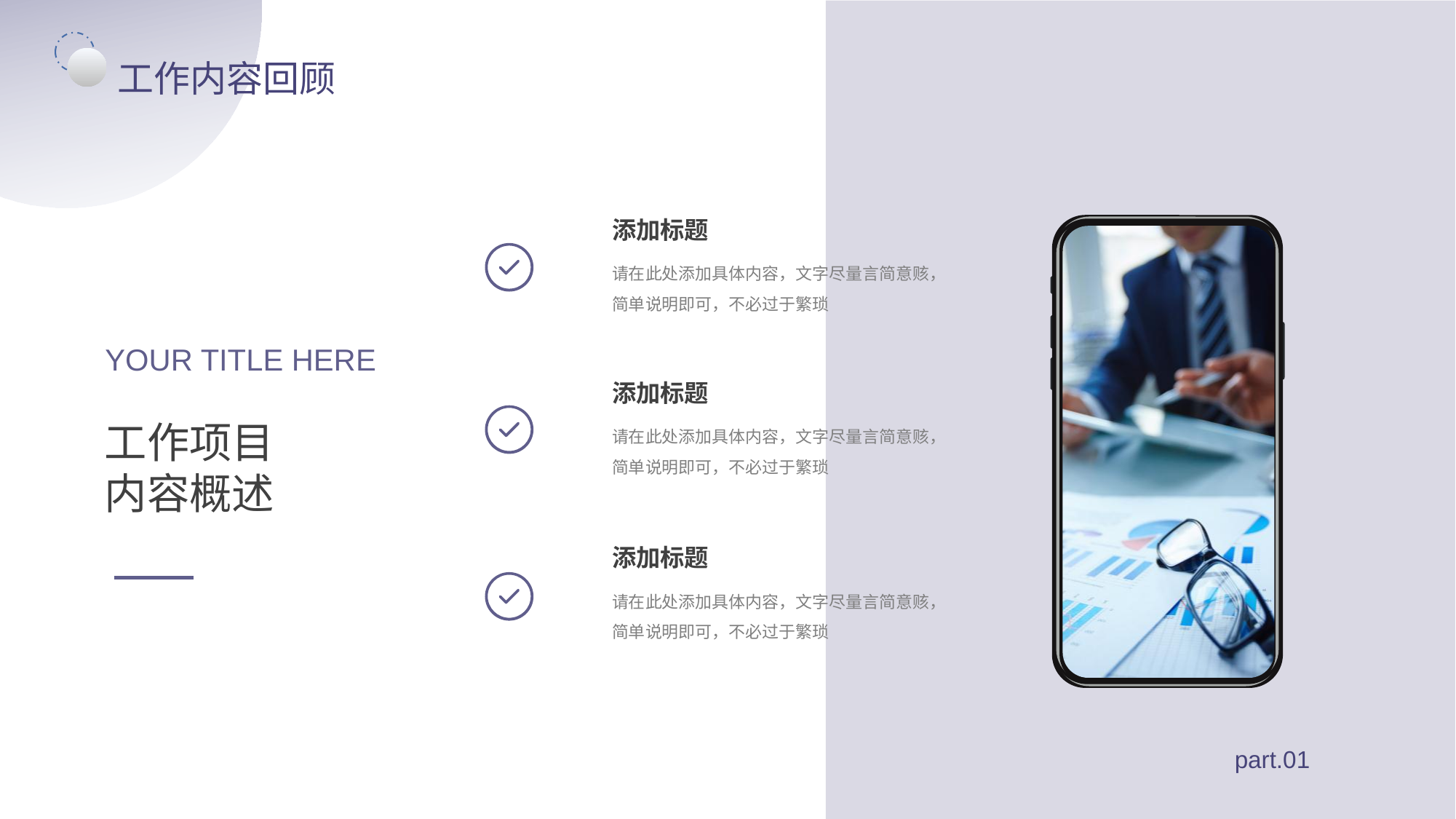

工作内容回顾

https://www.ypppt.com/

添加标题

请在此处添加具体内容，文字尽量言简意赅，简单说明即可，不必过于繁琐
YOUR TITLE HERE
添加标题

工作项目
内容概述
请在此处添加具体内容，文字尽量言简意赅，简单说明即可，不必过于繁琐
添加标题

请在此处添加具体内容，文字尽量言简意赅，简单说明即可，不必过于繁琐
part.01